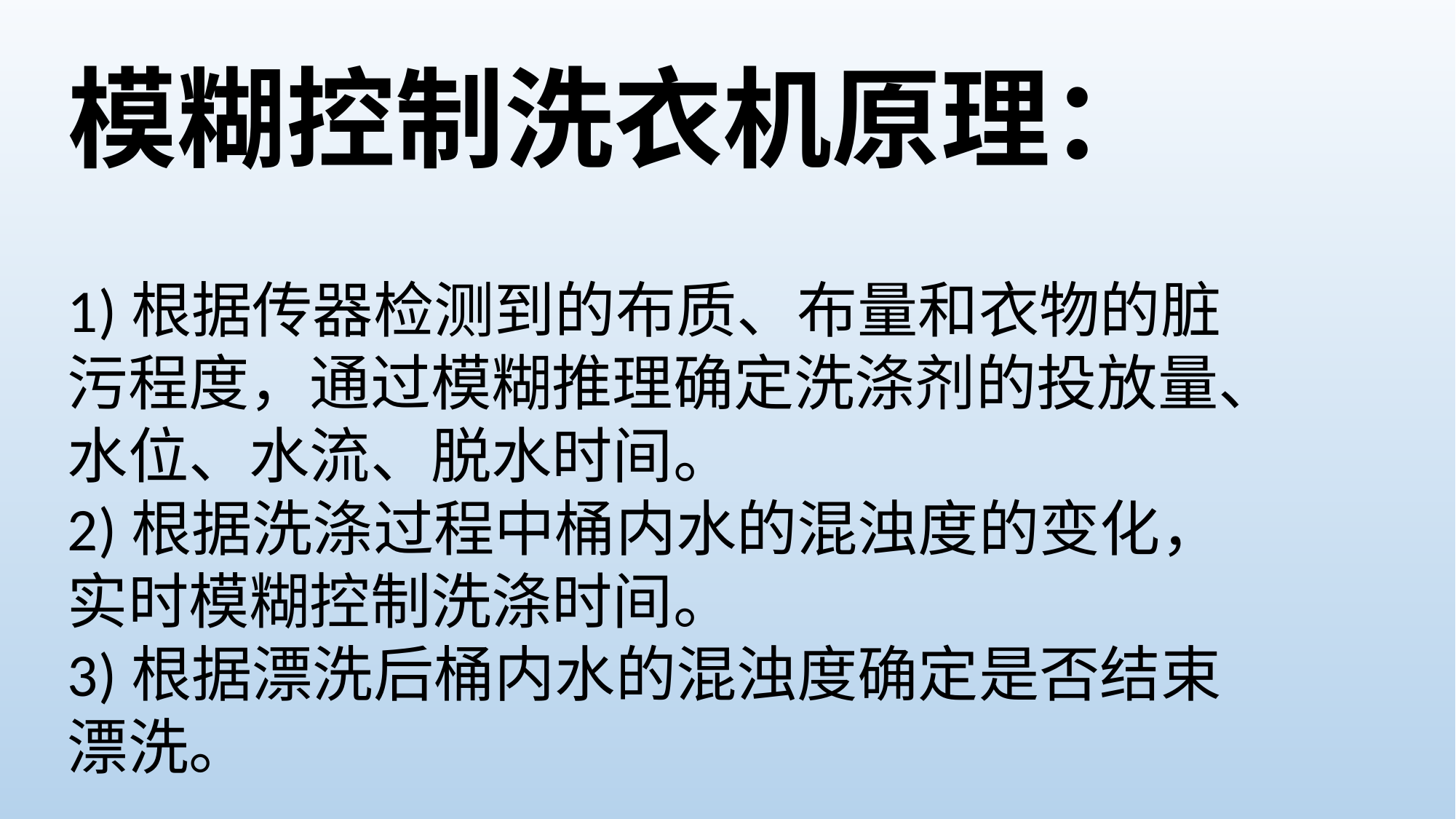

模糊控制洗衣机原理：
1)根据传器检测到的布质、布量和衣物的脏污程度，通过模糊推理确定洗涤剂的投放量、水位、水流、脱水时间。
2)根据洗涤过程中桶内水的混浊度的变化，实时模糊控制洗涤时间。
3)根据漂洗后桶内水的混浊度确定是否结束漂洗。